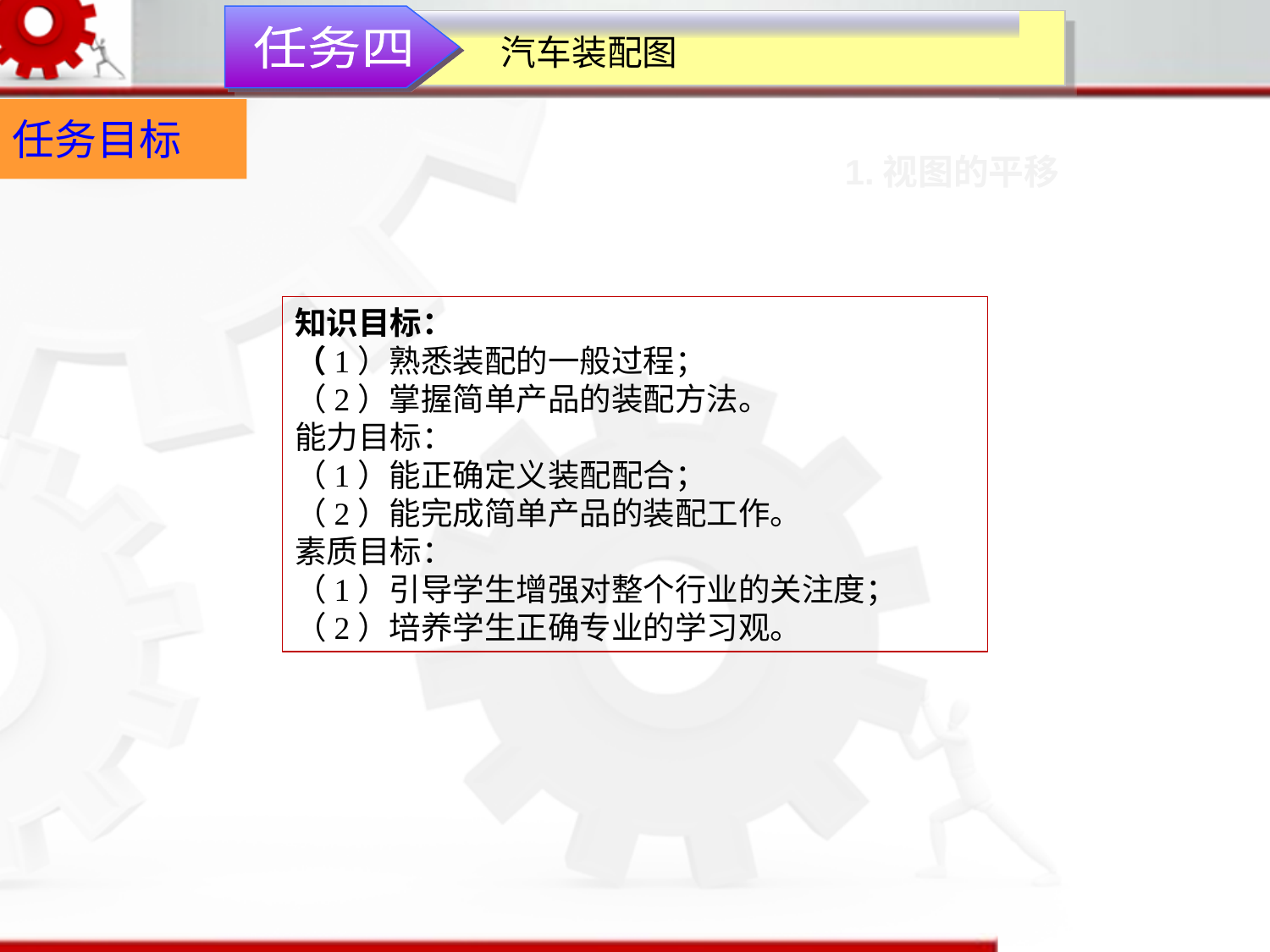

汽车装配图
任务四
任务目标
1.视图的平移
知识目标：（1）熟悉装配的一般过程；（2）掌握简单产品的装配方法。能力目标：（1）能正确定义装配配合；（2）能完成简单产品的装配工作。素质目标：（1）引导学生增强对整个行业的关注度；（2）培养学生正确专业的学习观。